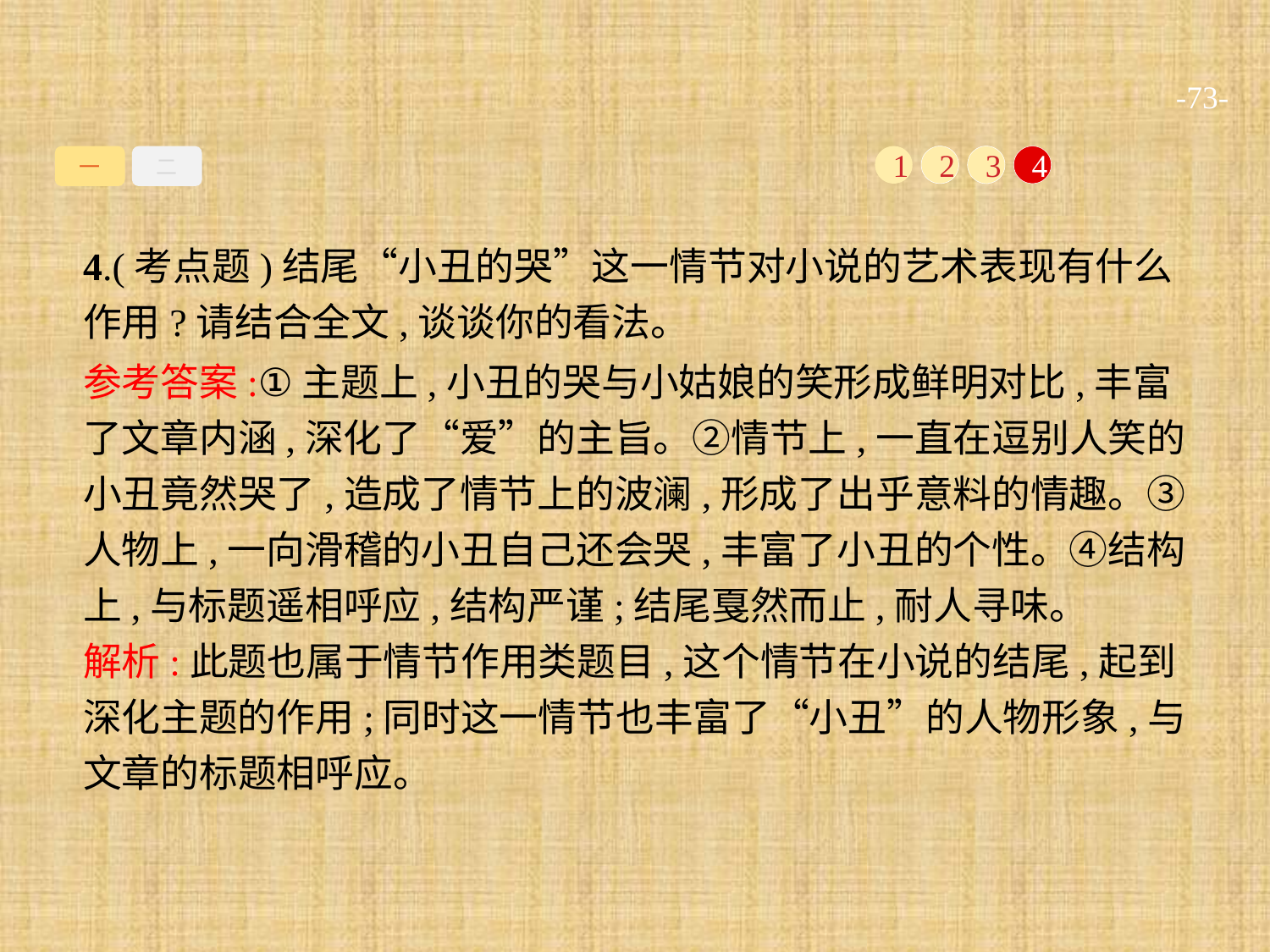

-73-
一
二
1
2
3
4
4.(考点题)结尾“小丑的哭”这一情节对小说的艺术表现有什么作用?请结合全文,谈谈你的看法。
参考答案:①主题上,小丑的哭与小姑娘的笑形成鲜明对比,丰富了文章内涵,深化了“爱”的主旨。②情节上,一直在逗别人笑的小丑竟然哭了,造成了情节上的波澜,形成了出乎意料的情趣。③人物上,一向滑稽的小丑自己还会哭,丰富了小丑的个性。④结构上,与标题遥相呼应,结构严谨;结尾戛然而止,耐人寻味。
解析:此题也属于情节作用类题目,这个情节在小说的结尾,起到深化主题的作用;同时这一情节也丰富了“小丑”的人物形象,与文章的标题相呼应。